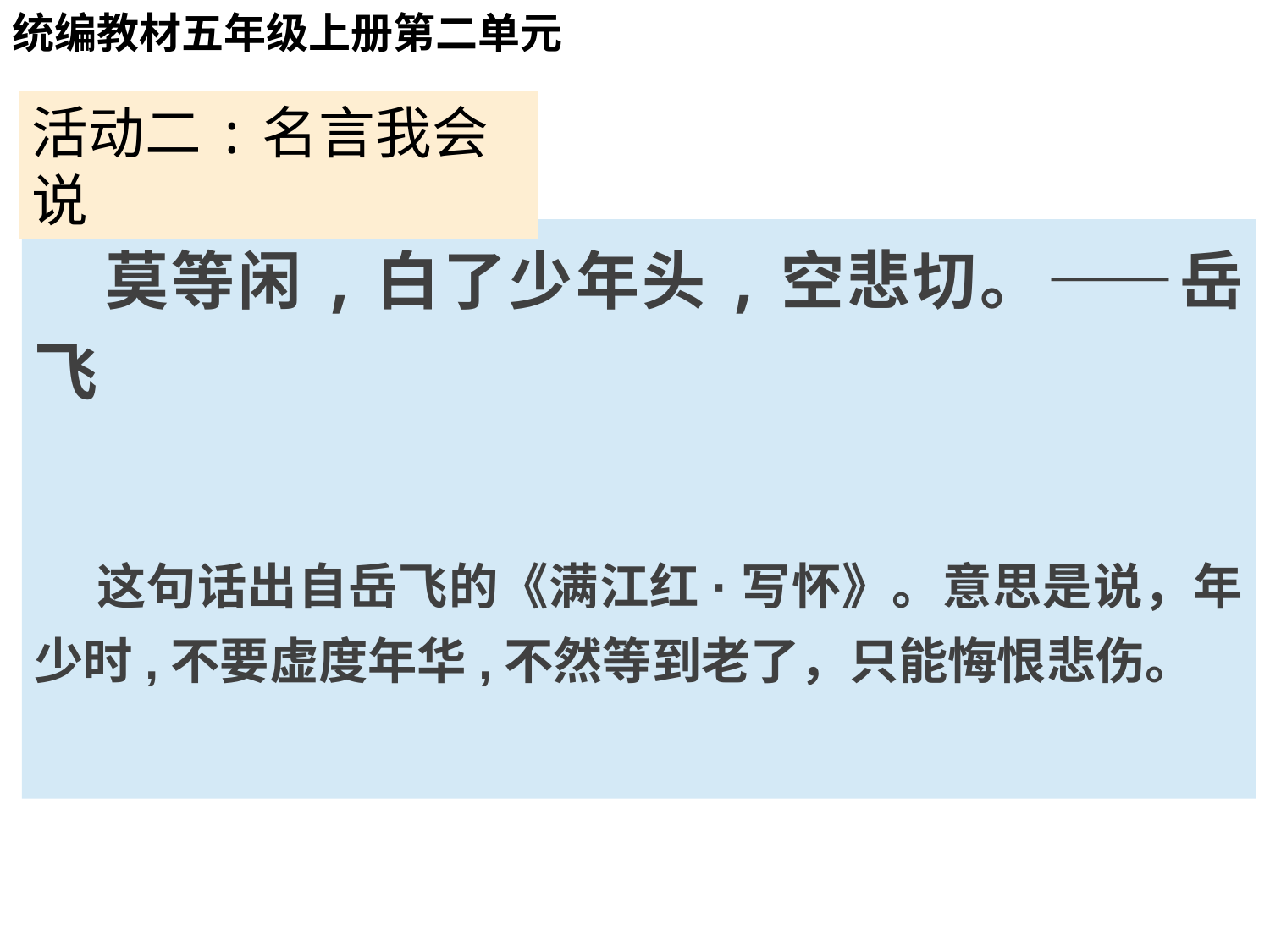

# 活动一:名言我会读
统编教材五年级上册第二单元
活动二:名言我会说
   莫等闲,白了少年头,空悲切。——岳飞

   这句话出自岳飞的《满江红·写怀》。意思是说，年少时,不要虚度年华,不然等到老了，只能悔恨悲伤。